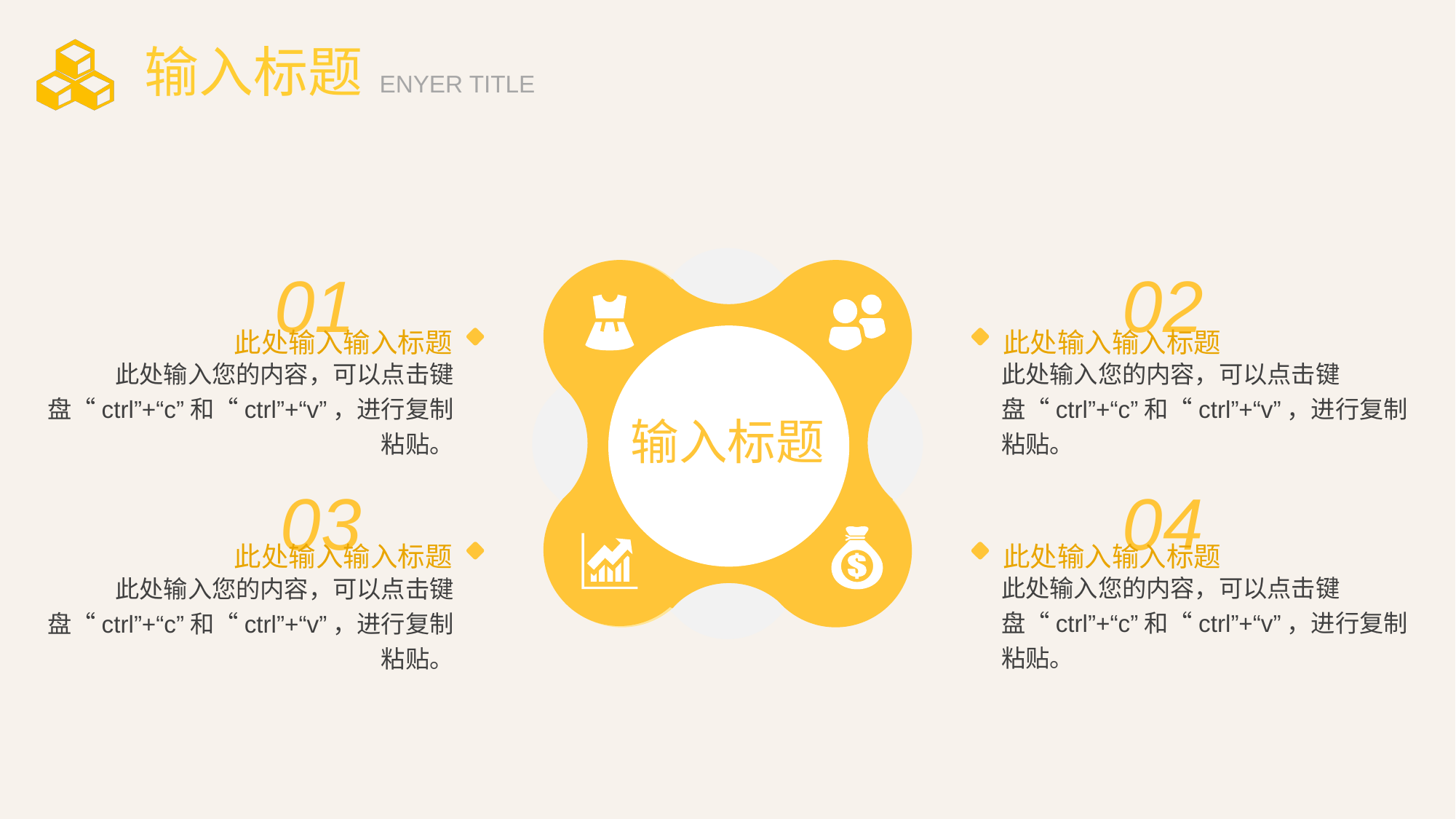

# 输入标题
ENYER TITLE
01
02

输入标题

此处输入输入标题
此处输入输入标题

此处输入您的内容，可以点击键盘“ctrl”+“c”和“ctrl”+“v”，进行复制粘贴。
此处输入您的内容，可以点击键盘“ctrl”+“c”和“ctrl”+“v”，进行复制粘贴。
03
04
此处输入输入标题
此处输入输入标题

此处输入您的内容，可以点击键盘“ctrl”+“c”和“ctrl”+“v”，进行复制粘贴。
此处输入您的内容，可以点击键盘“ctrl”+“c”和“ctrl”+“v”，进行复制粘贴。